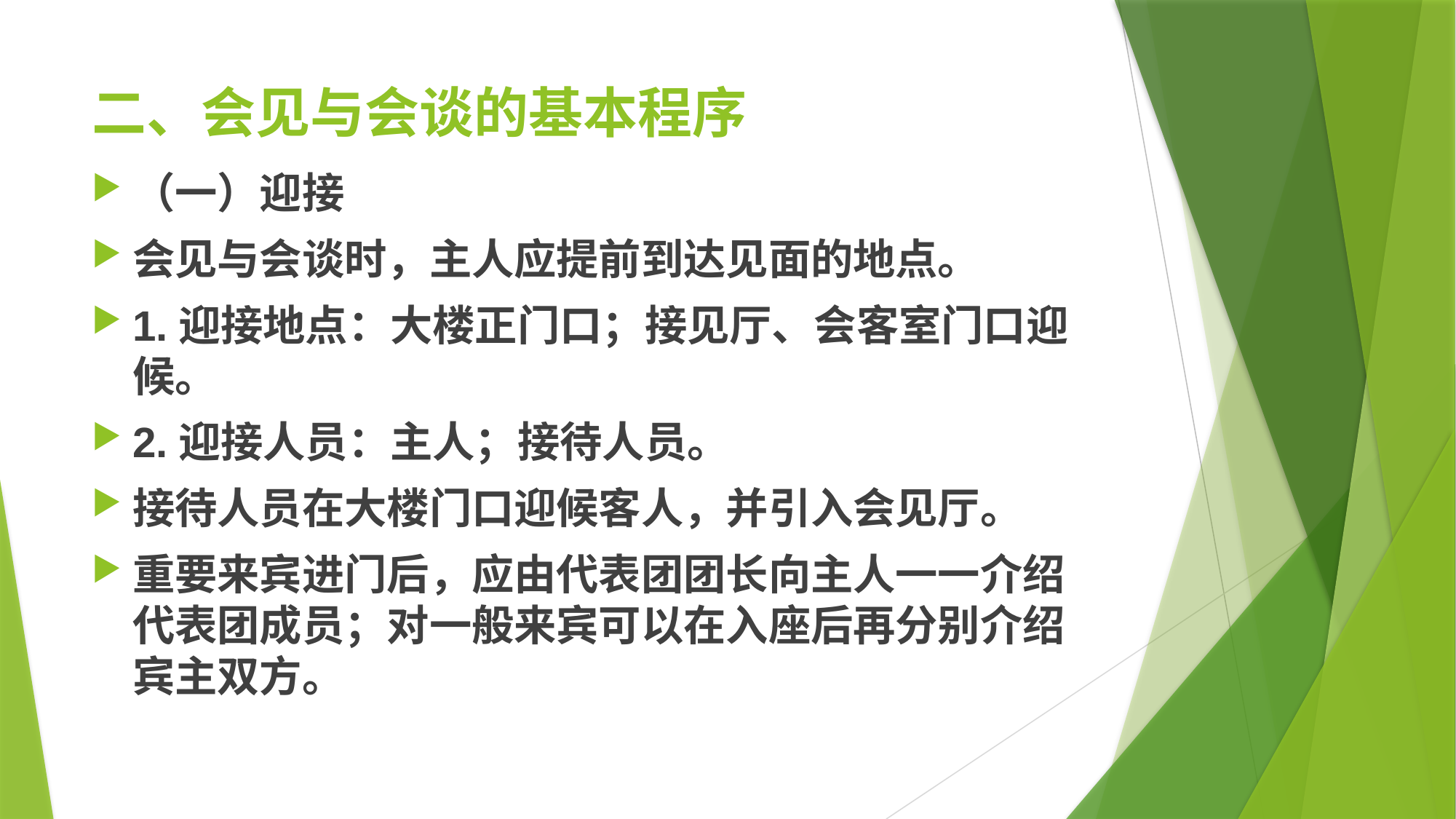

# 二、会见与会谈的基本程序
（一）迎接
会见与会谈时，主人应提前到达见面的地点。
1.迎接地点：大楼正门口；接见厅、会客室门口迎候。
2.迎接人员：主人；接待人员。
接待人员在大楼门口迎候客人，并引入会见厅。
重要来宾进门后，应由代表团团长向主人一一介绍代表团成员；对一般来宾可以在入座后再分别介绍宾主双方。